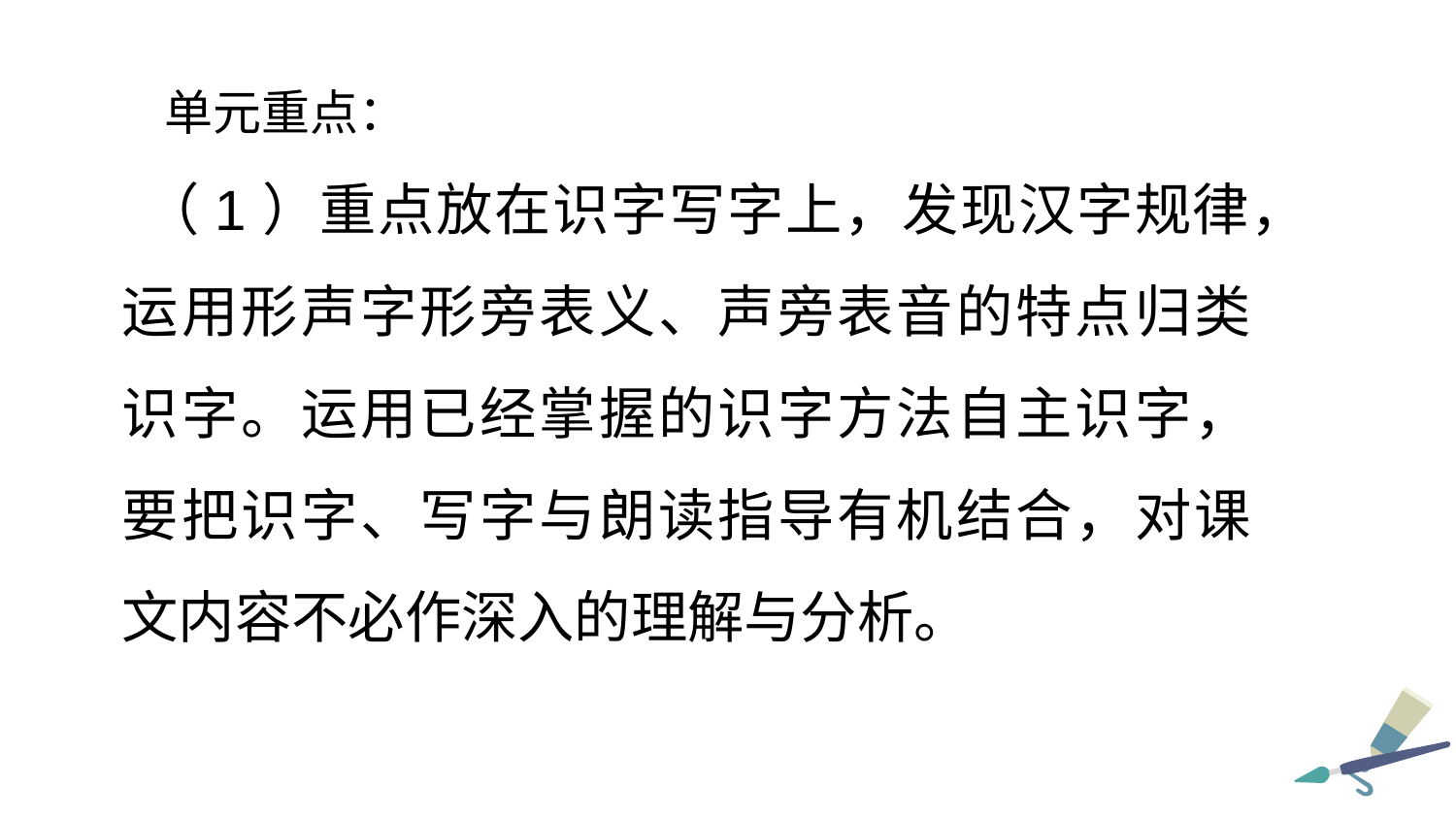

单元重点：
（1）重点放在识字写字上，发现汉字规律，运用形声字形旁表义、声旁表音的特点归类识字。运用已经掌握的识字方法自主识字，要把识字、写字与朗读指导有机结合，对课文内容不必作深入的理解与分析。